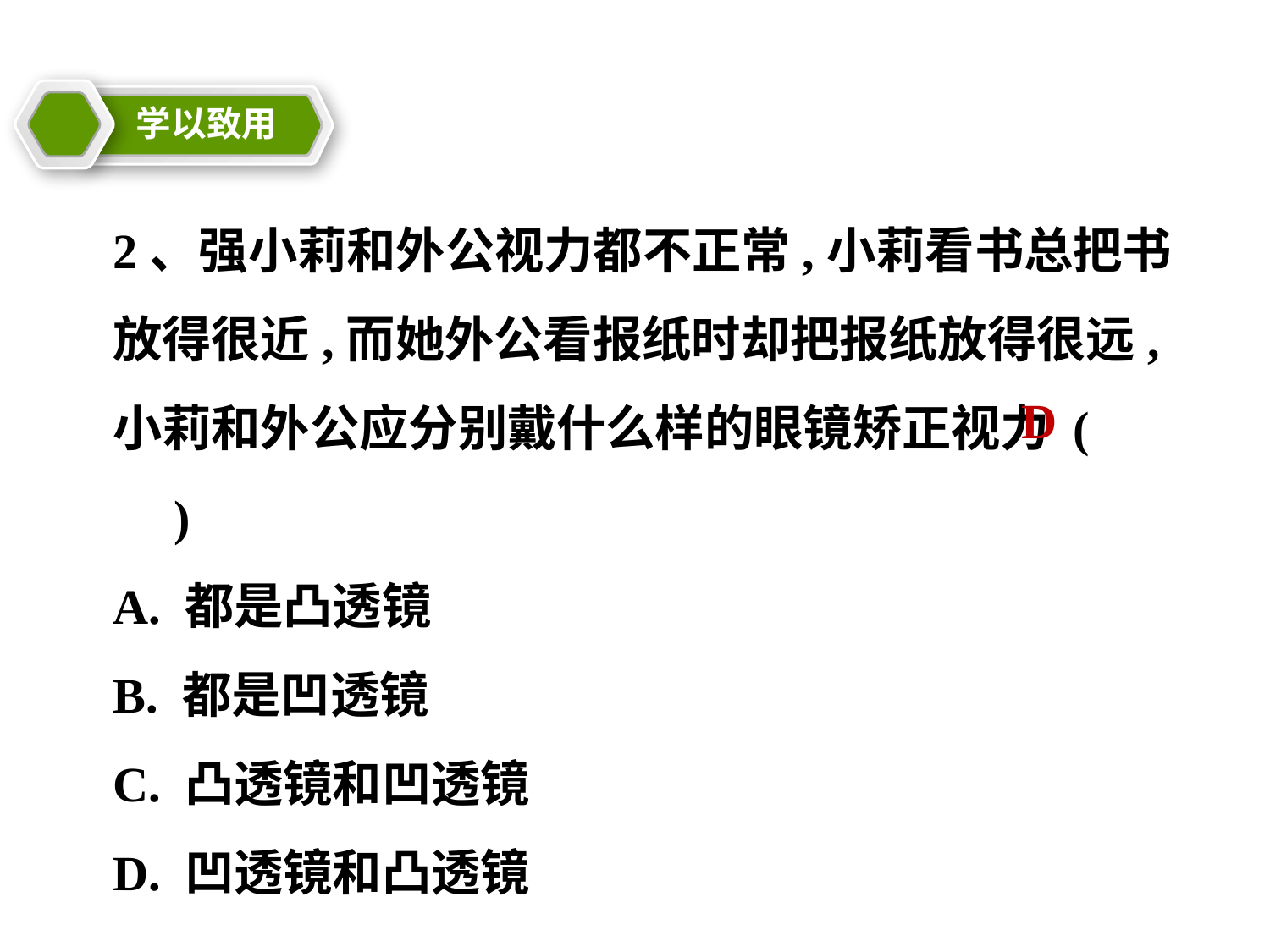

学以致用
教学目标
2、强小莉和外公视力都不正常,小莉看书总把书放得很近,而她外公看报纸时却把报纸放得很远,小莉和外公应分别戴什么样的眼镜矫正视力 (　　)
A. 都是凸透镜
B. 都是凹透镜
C. 凸透镜和凹透镜
D. 凹透镜和凸透镜
D